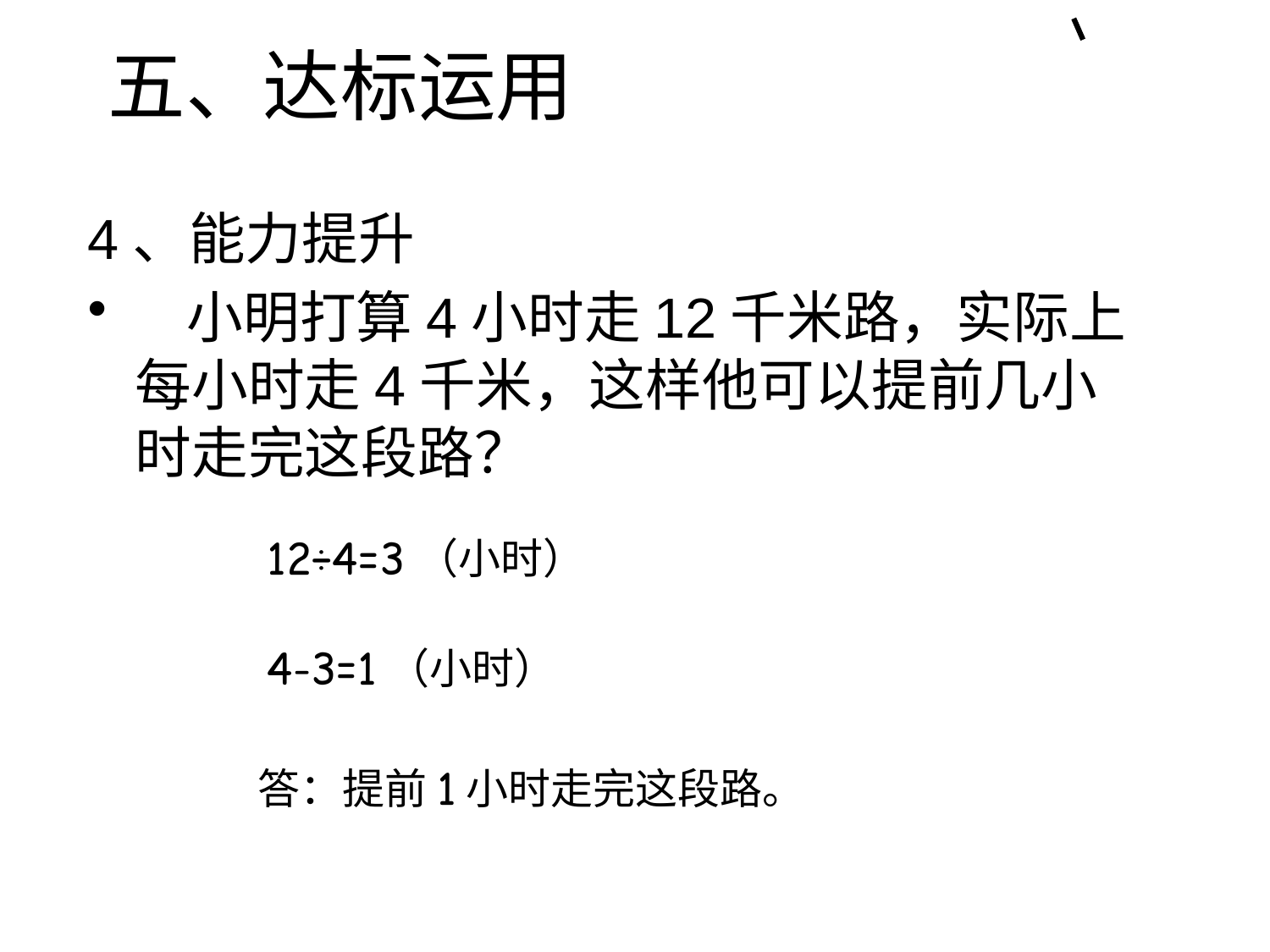

# 五、达标运用
4、能力提升
   小明打算4小时走12千米路，实际上每小时走4千米，这样他可以提前几小时走完这段路？
12÷4=3（小时）
4-3=1（小时）
答：提前1小时走完这段路。